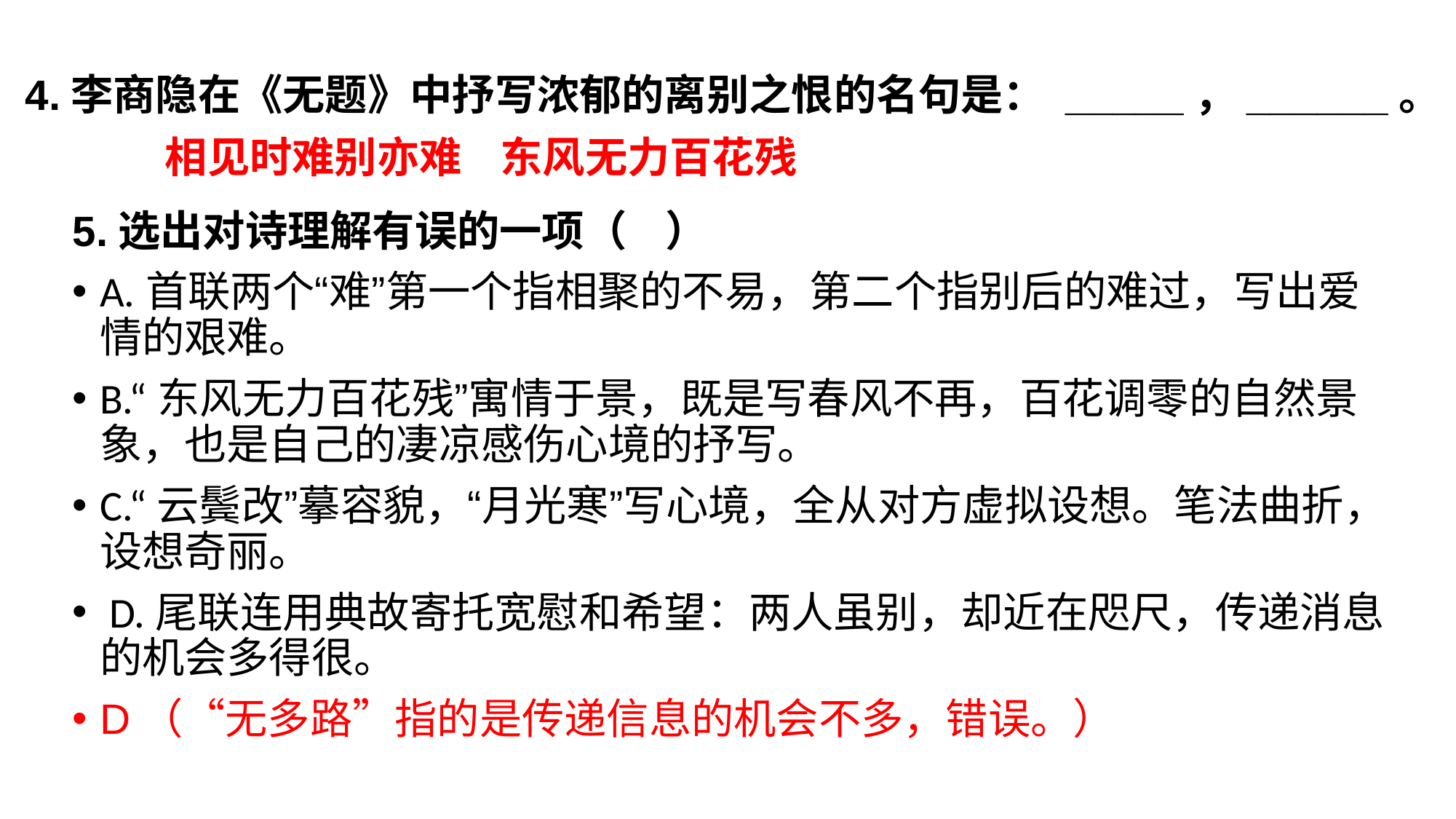

4.李商隐在《无题》中抒写浓郁的离别之恨的名句是： _____，______。
相见时难别亦难    东风无力百花残
5.选出对诗理解有误的一项（    ）
A.首联两个“难”第一个指相聚的不易，第二个指别后的难过，写出爱情的艰难。
B.“东风无力百花残”寓情于景，既是写春风不再，百花调零的自然景象，也是自己的凄凉感伤心境的抒写。
C.“云鬓改”摹容貌，“月光寒”写心境，全从对方虚拟设想。笔法曲折，设想奇丽。
 D.尾联连用典故寄托宽慰和希望：两人虽别，却近在咫尺，传递消息的机会多得很。
D（“无多路”指的是传递信息的机会不多，错误。）